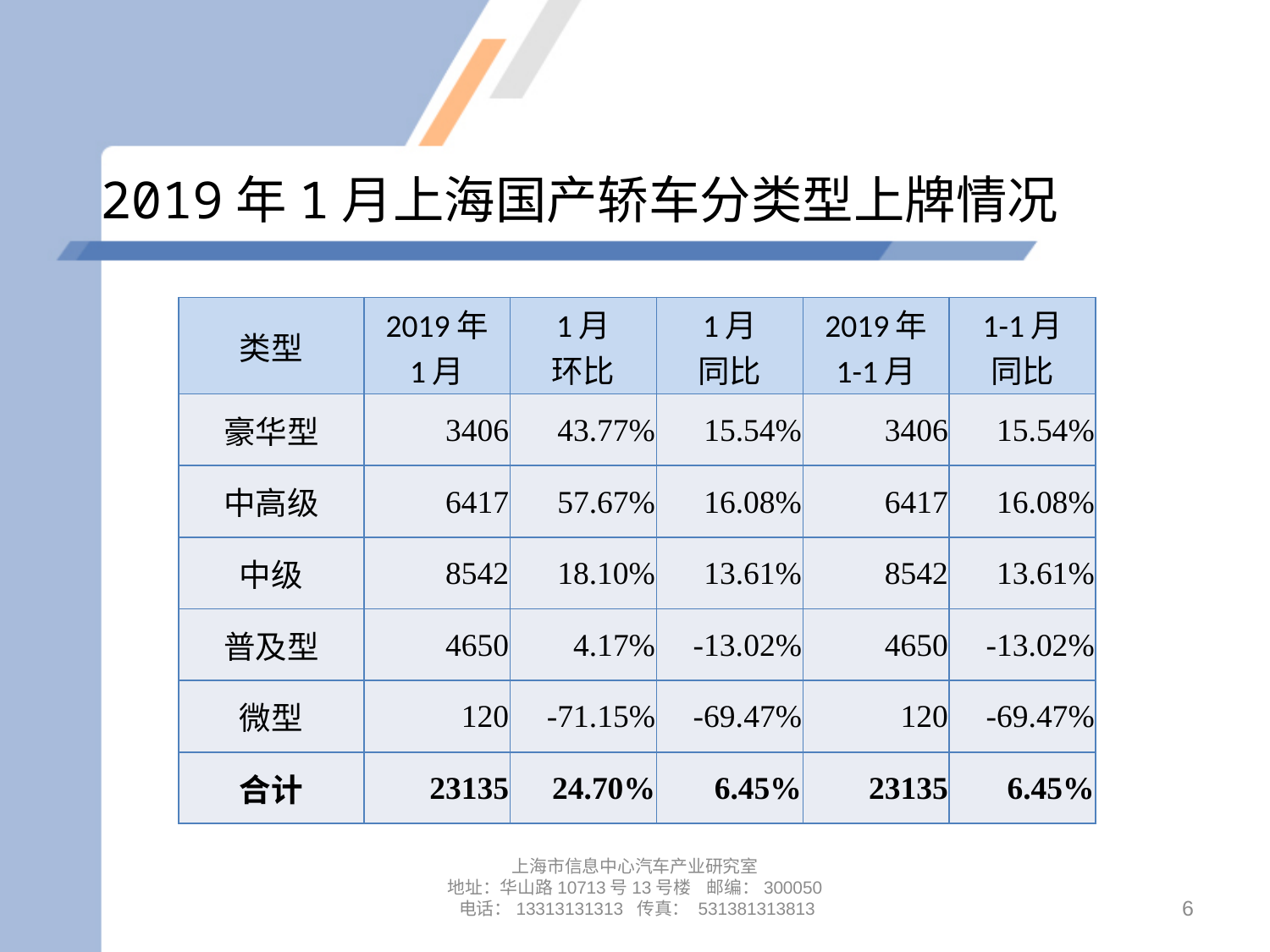

# 2019年1月上海国产轿车分类型上牌情况
| 类型 | 2019年 1月 | 1月 环比 | 1月 同比 | 2019年 1-1月 | 1-1月 同比 |
| --- | --- | --- | --- | --- | --- |
| 豪华型 | 3406 | 43.77% | 15.54% | 3406 | 15.54% |
| 中高级 | 6417 | 57.67% | 16.08% | 6417 | 16.08% |
| 中级 | 8542 | 18.10% | 13.61% | 8542 | 13.61% |
| 普及型 | 4650 | 4.17% | -13.02% | 4650 | -13.02% |
| 微型 | 120 | -71.15% | -69.47% | 120 | -69.47% |
| 合计 | 23135 | 24.70% | 6.45% | 23135 | 6.45% |
上海市信息中心汽车产业研究室
地址：华山路10713号13号楼    邮编：300050  电话：13313131313  传真： 531381313813

6